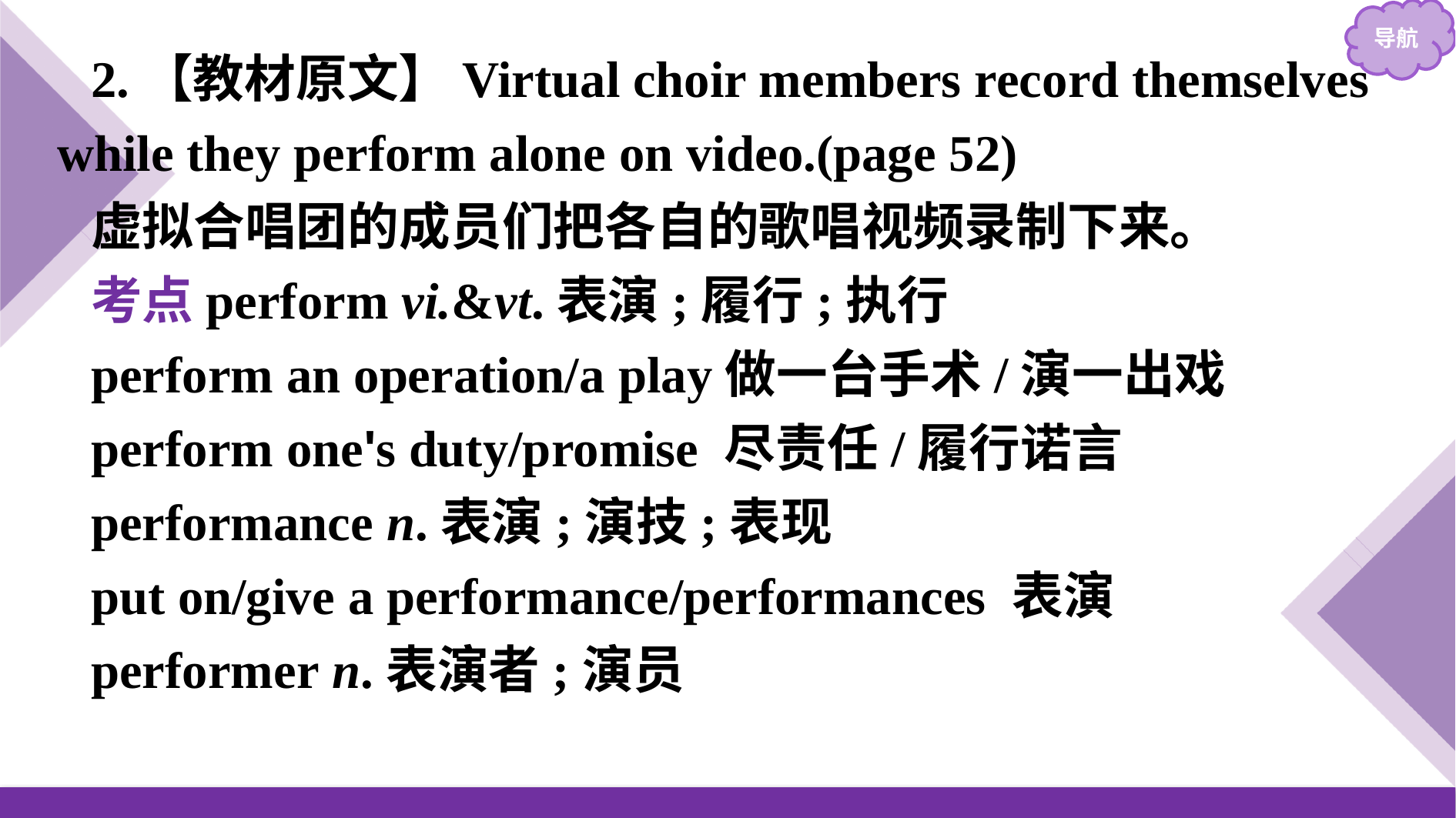

2.【教材原文】Virtual choir members record themselves while they perform alone on video.(page 52)
虚拟合唱团的成员们把各自的歌唱视频录制下来。
考点perform vi.&vt.表演;履行;执行
perform an operation/a play做一台手术/演一出戏
perform one's duty/promise 尽责任/履行诺言
performance n.表演;演技;表现
put on/give a performance/performances 表演
performer n.表演者;演员